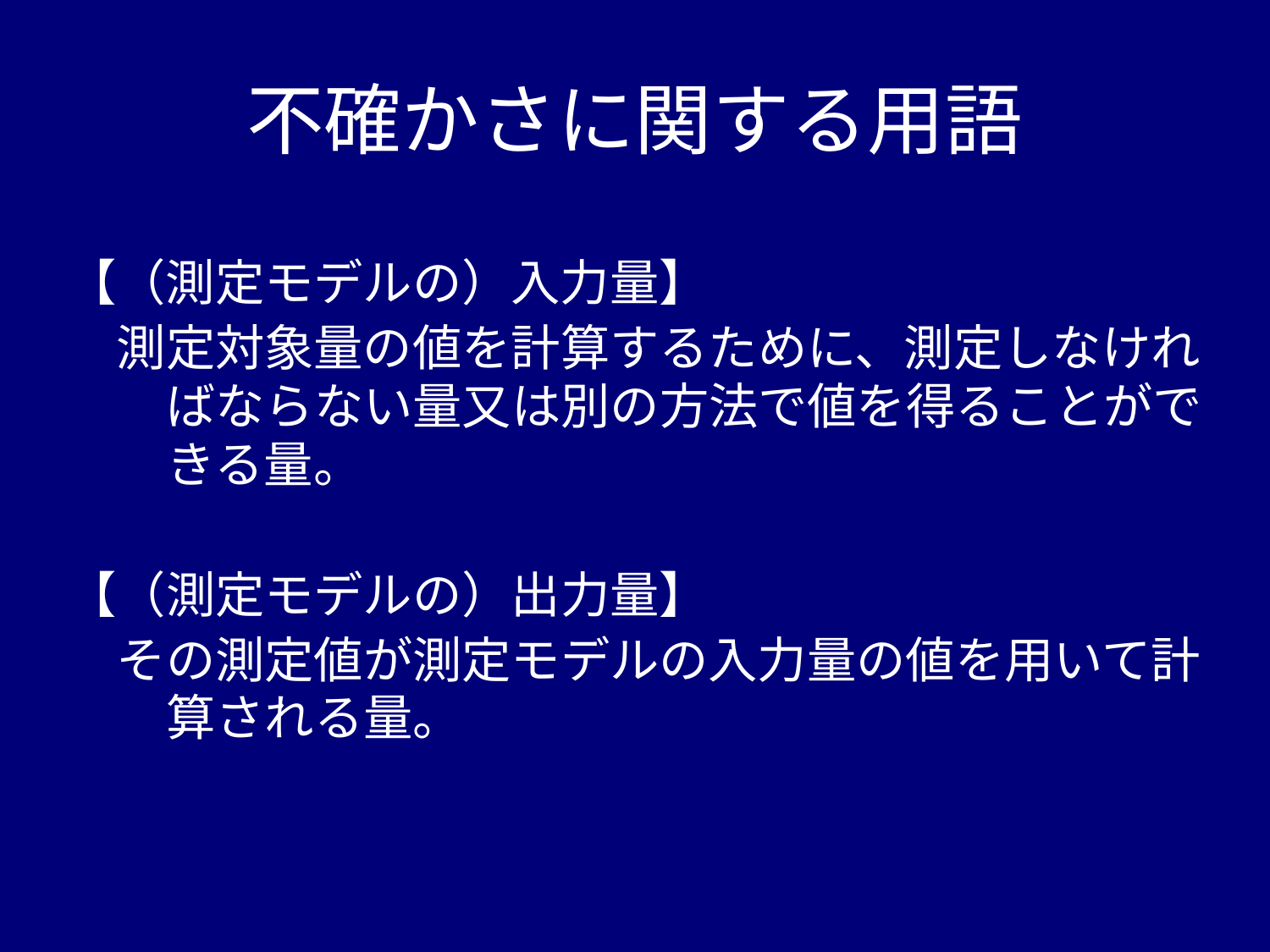

# 不確かさに関する用語
【（測定モデルの）入力量】
　測定対象量の値を計算するために、測定しなければならない量又は別の方法で値を得ることができる量。

【（測定モデルの）出力量】
　その測定値が測定モデルの入力量の値を用いて計算される量。